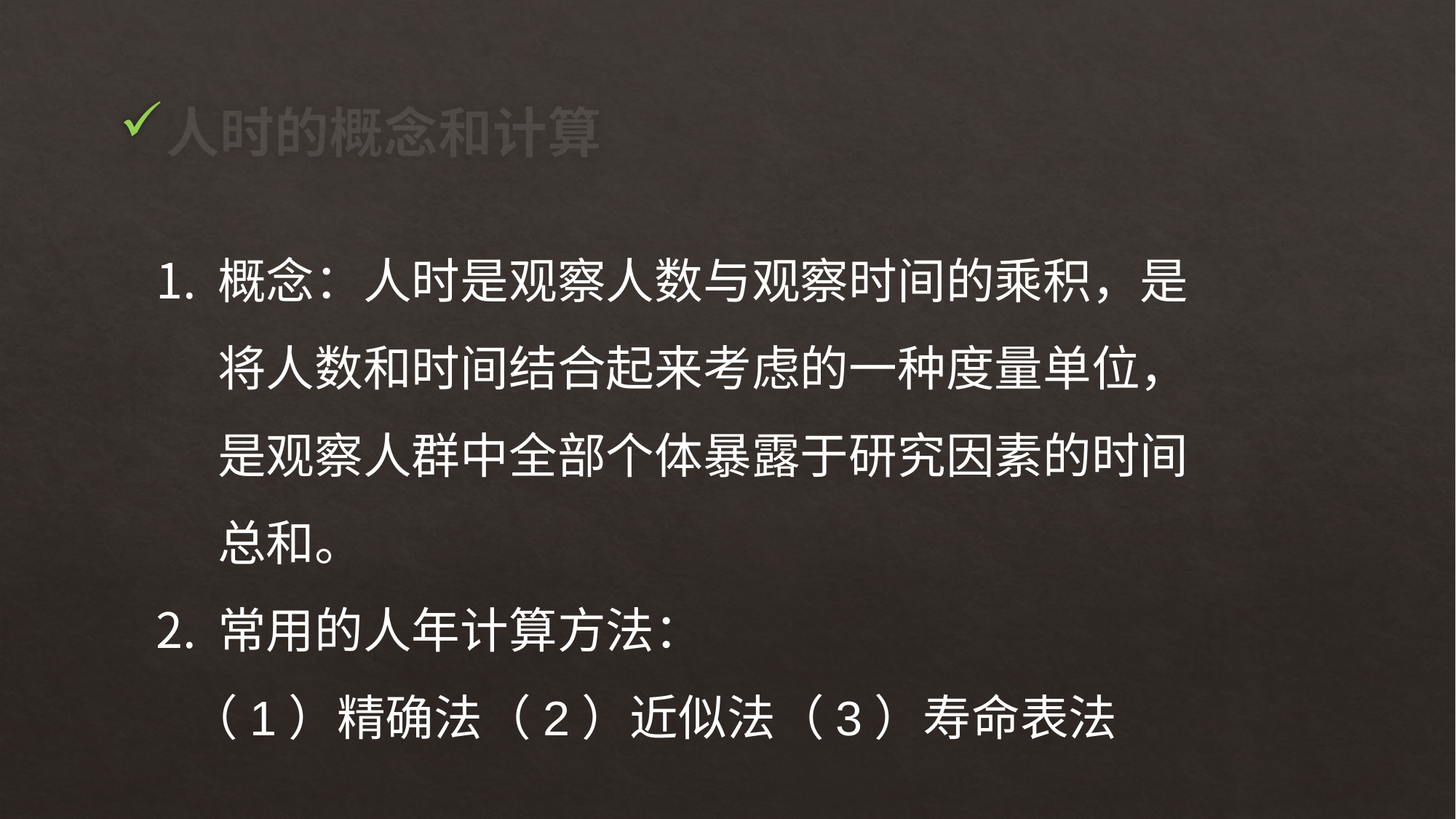

# 人时的概念和计算
概念：人时是观察人数与观察时间的乘积，是将人数和时间结合起来考虑的一种度量单位，是观察人群中全部个体暴露于研究因素的时间总和。
常用的人年计算方法：
  （1）精确法（2）近似法（3）寿命表法